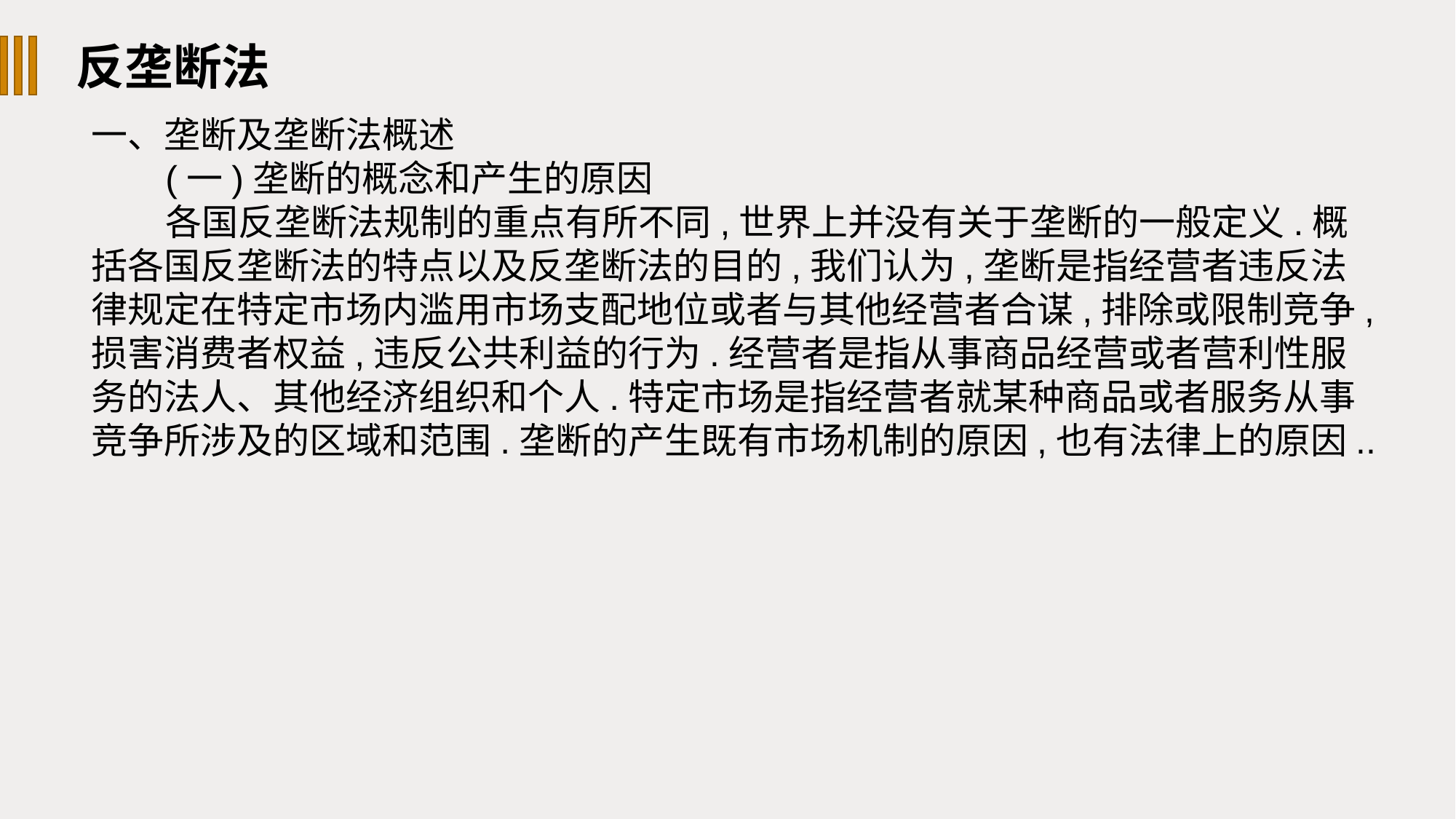

反垄断法

一、垄断及垄断法概述
(一)垄断的概念和产生的原因
各国反垄断法规制的重点有所不同,世界上并没有关于垄断的一般定义.概括各国反垄断法的特点以及反垄断法的目的,我们认为,垄断是指经营者违反法律规定在特定市场内滥用市场支配地位或者与其他经营者合谋,排除或限制竞争,损害消费者权益,违反公共利益的行为.经营者是指从事商品经营或者营利性服务的法人、其他经济组织和个人.特定市场是指经营者就某种商品或者服务从事竞争所涉及的区域和范围.垄断的产生既有市场机制的原因,也有法律上的原因..